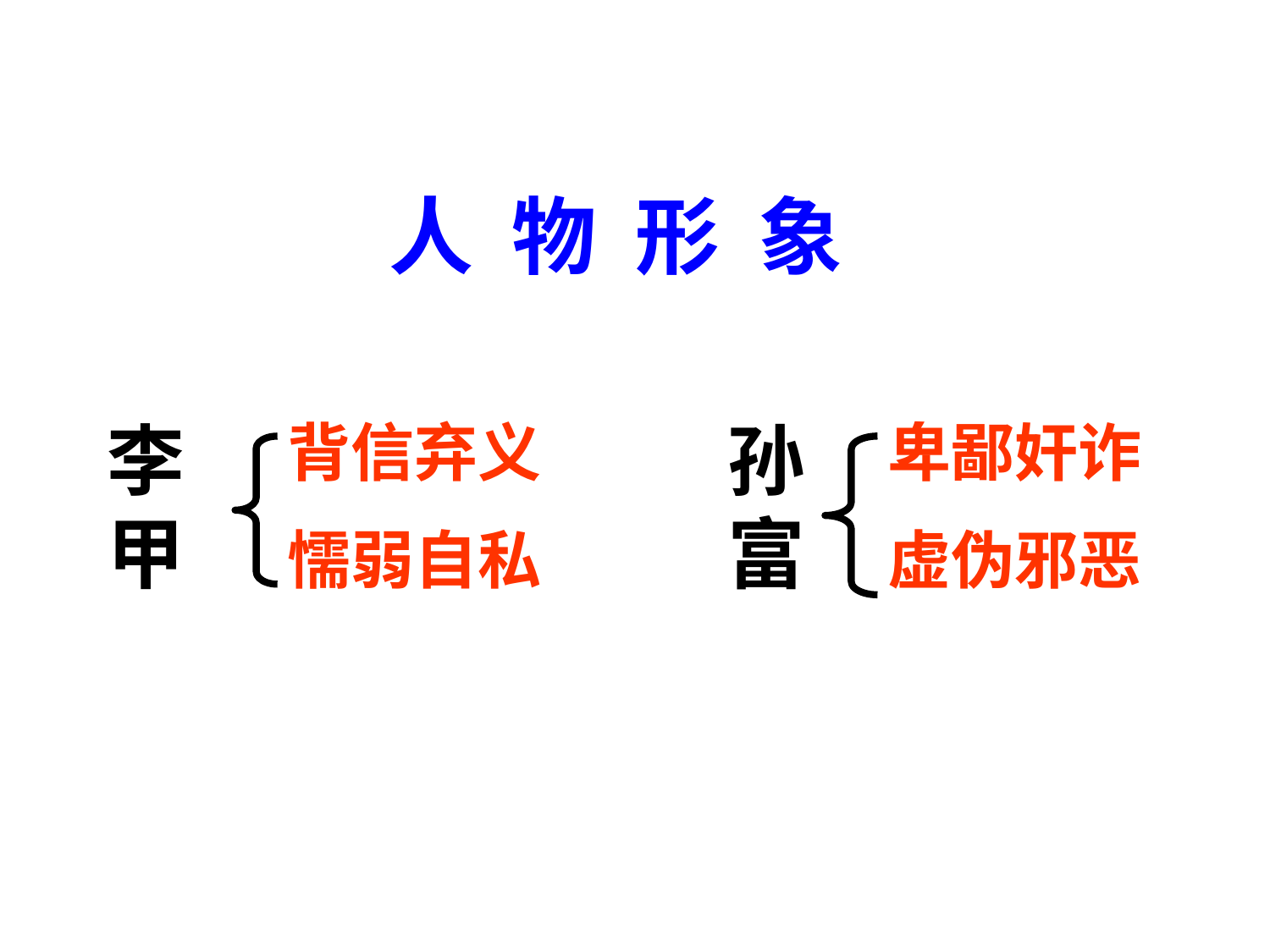

人  物  形  象
李甲
背信弃义
懦弱自私
孙富
卑鄙奸诈
虚伪邪恶